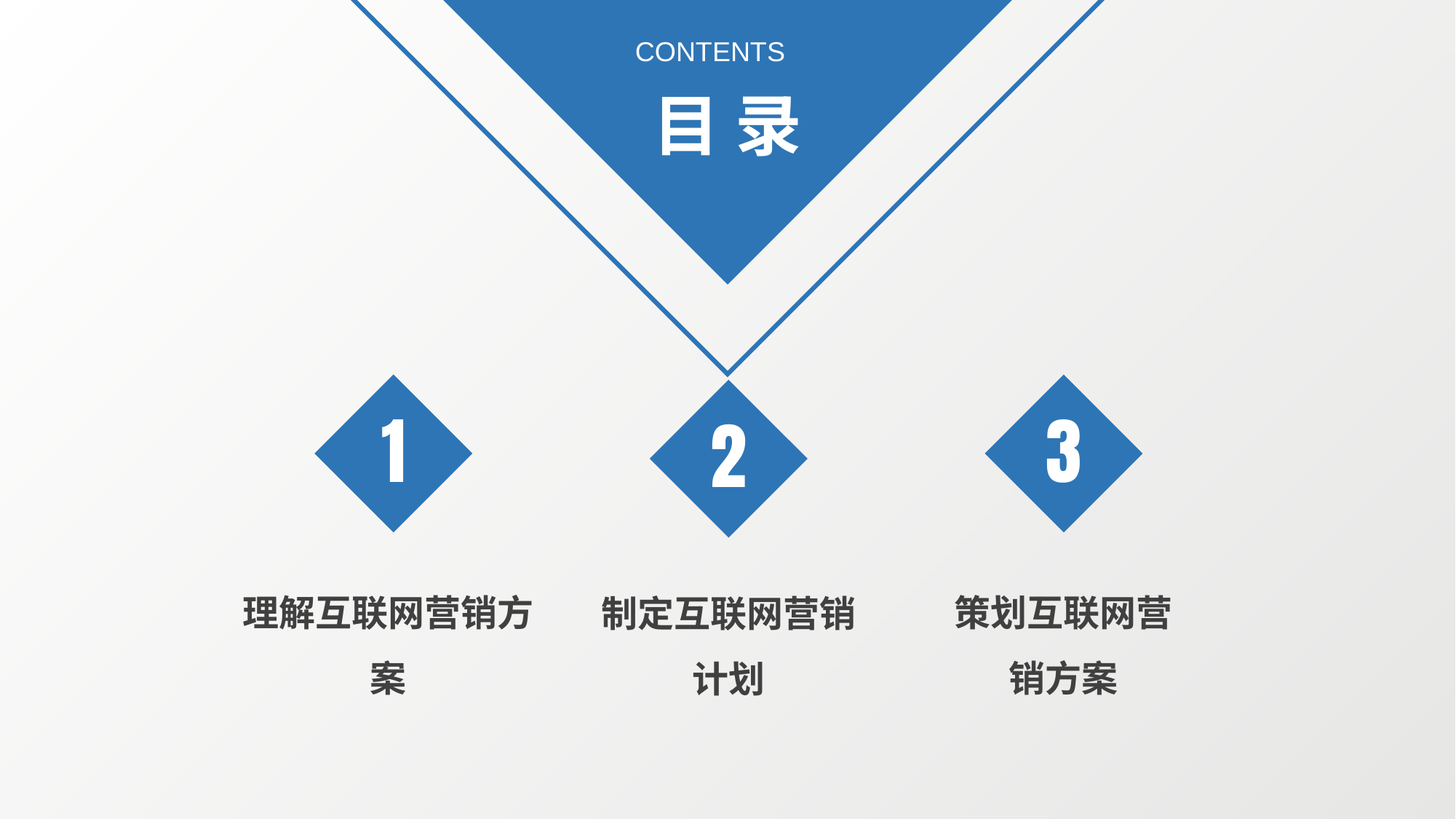

CONTENTS
目 录
1
3
2
理解互联网营销方案
策划互联网营销方案
制定互联网营销计划